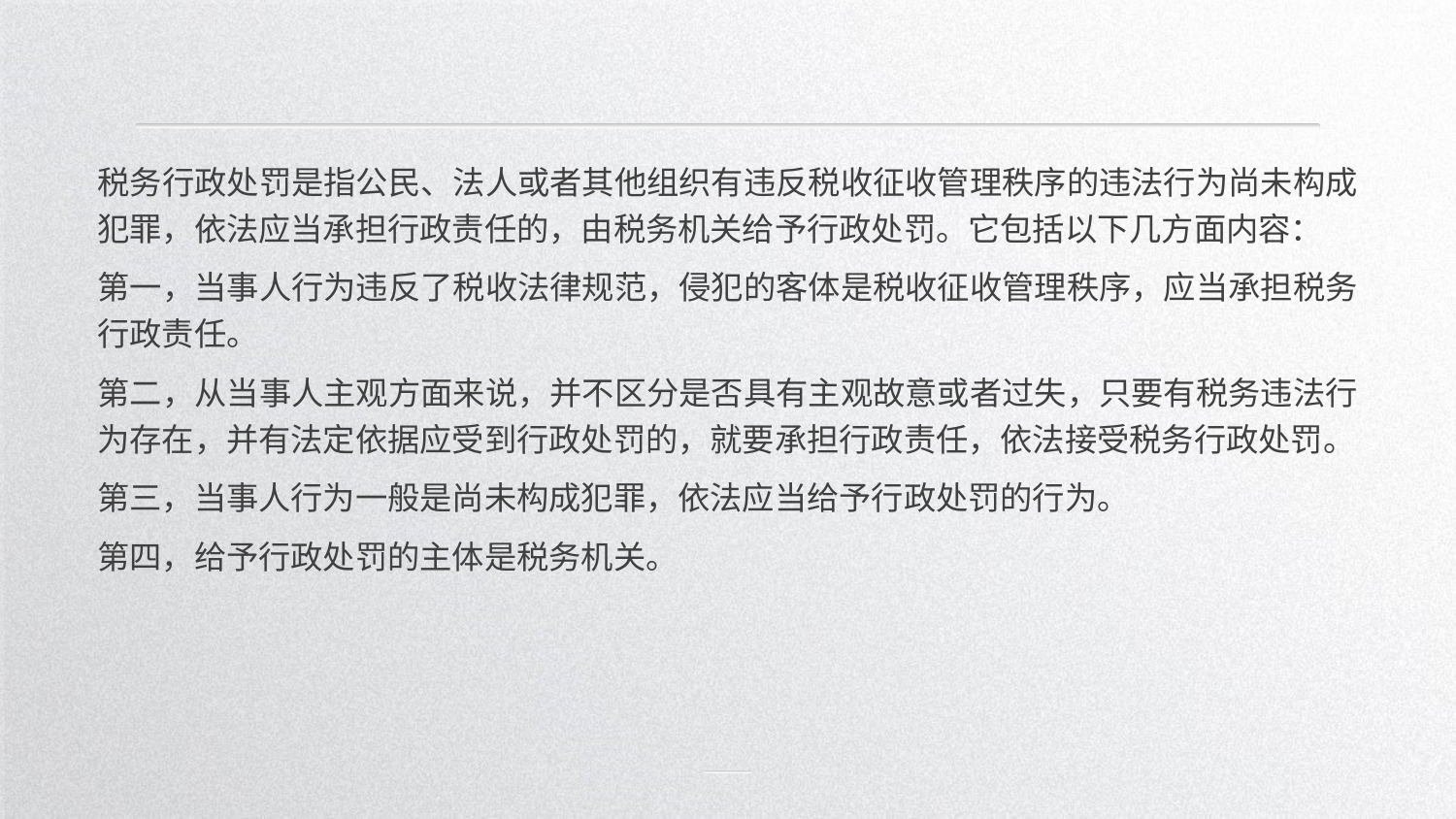

税务行政处罚是指公民、法人或者其他组织有违反税收征收管理秩序的违法行为尚未构成犯罪，依法应当承担行政责任的，由税务机关给予行政处罚。它包括以下几方面内容：
第一，当事人行为违反了税收法律规范，侵犯的客体是税收征收管理秩序，应当承担税务行政责任。
第二，从当事人主观方面来说，并不区分是否具有主观故意或者过失，只要有税务违法行为存在，并有法定依据应受到行政处罚的，就要承担行政责任，依法接受税务行政处罚。
第三，当事人行为一般是尚未构成犯罪，依法应当给予行政处罚的行为。
第四，给予行政处罚的主体是税务机关。